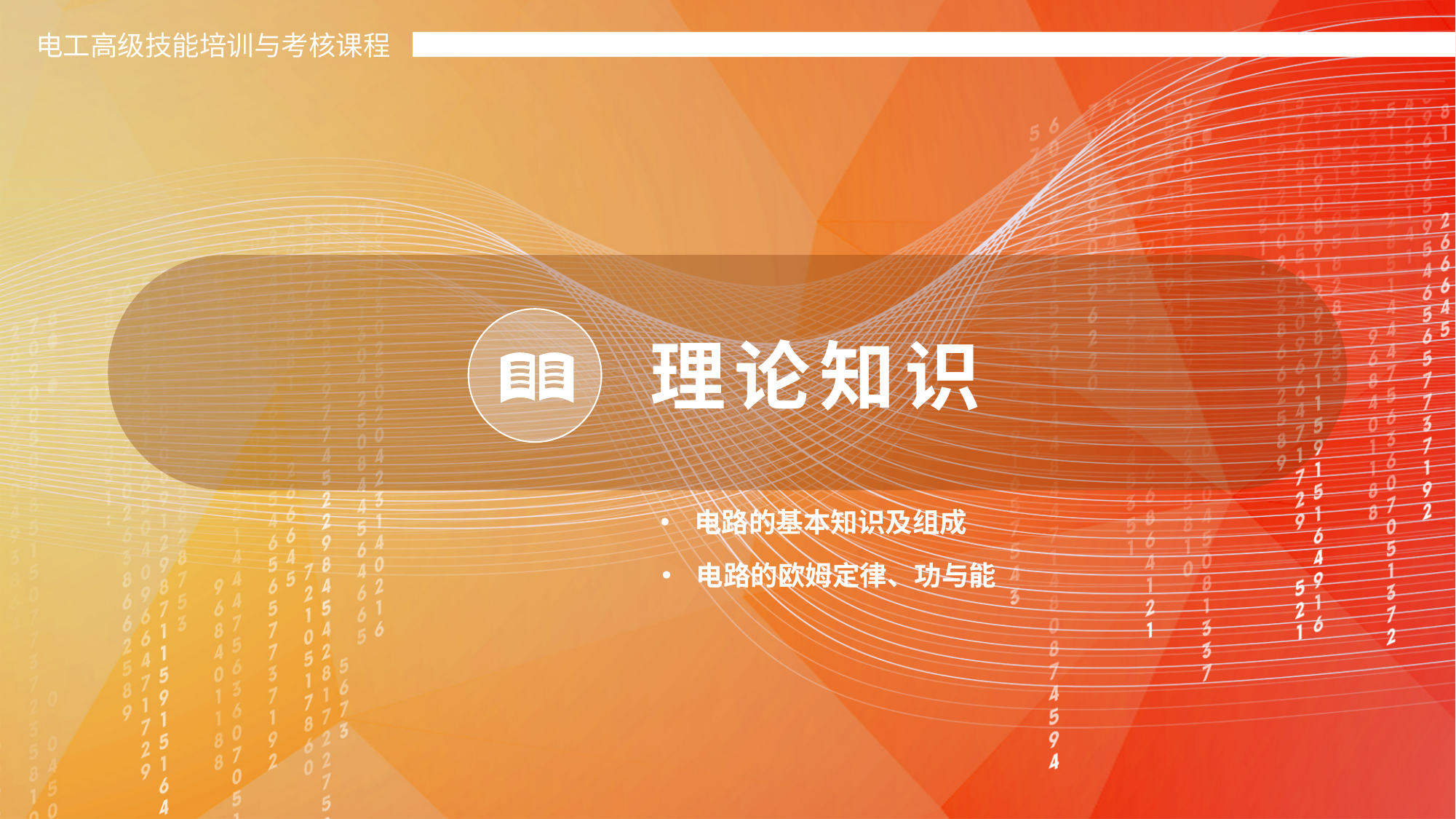

电工高级技能培训与考核课程

理论知识
电路的基本知识及组成
电路的欧姆定律、功与能